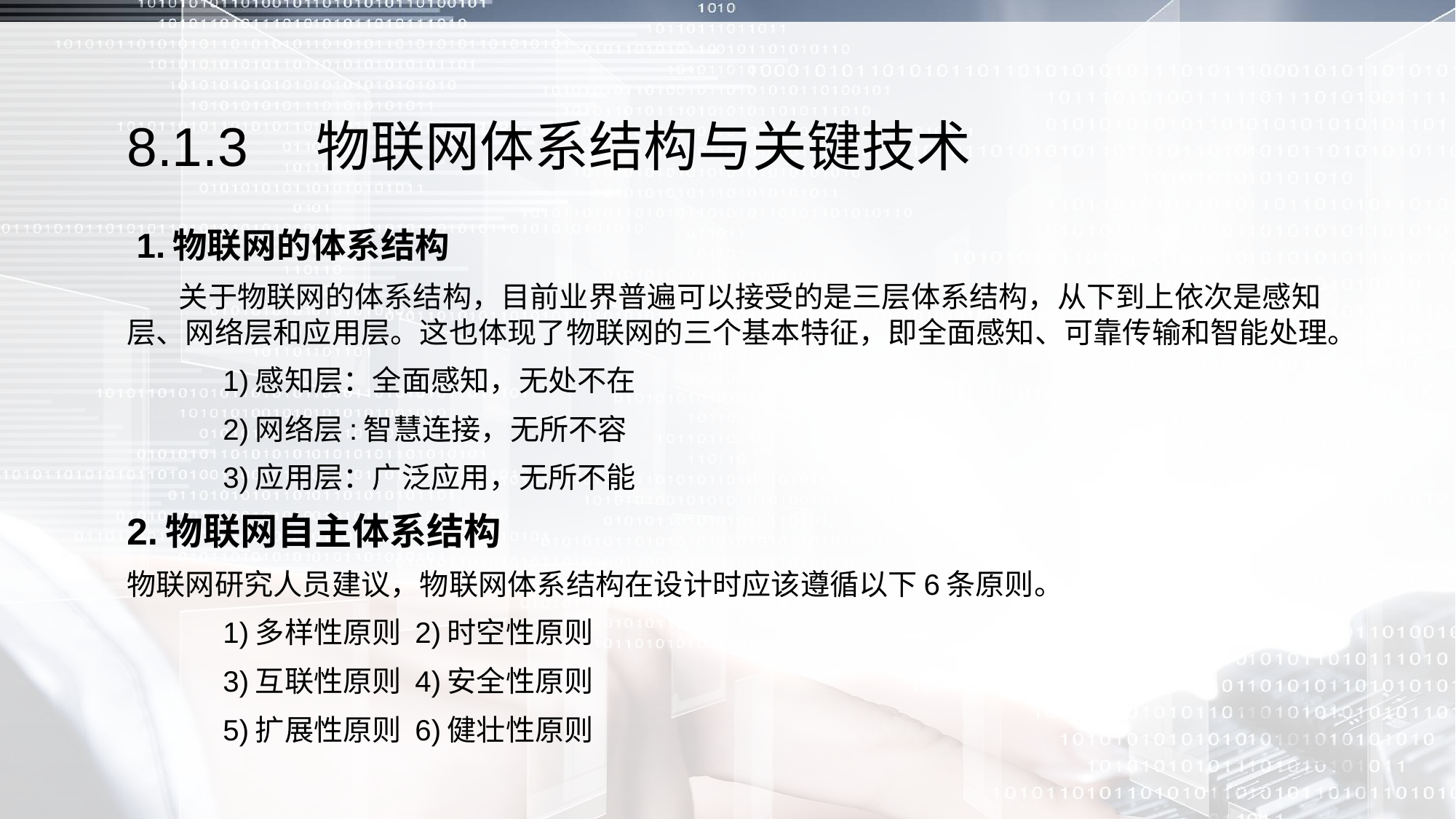

# 8.1.3　物联网体系结构与关键技术
 1.物联网的体系结构
       关于物联网的体系结构，目前业界普遍可以接受的是三层体系结构，从下到上依次是感知层、网络层和应用层。这也体现了物联网的三个基本特征，即全面感知、可靠传输和智能处理。
	1)感知层：全面感知，无处不在
	2)网络层:智慧连接，无所不容
	3)应用层：广泛应用，无所不能
2.物联网自主体系结构
物联网研究人员建议，物联网体系结构在设计时应该遵循以下6条原则。
	1)多样性原则	2)时空性原则
	3)互联性原则	4)安全性原则
	5)扩展性原则	6)健壮性原则